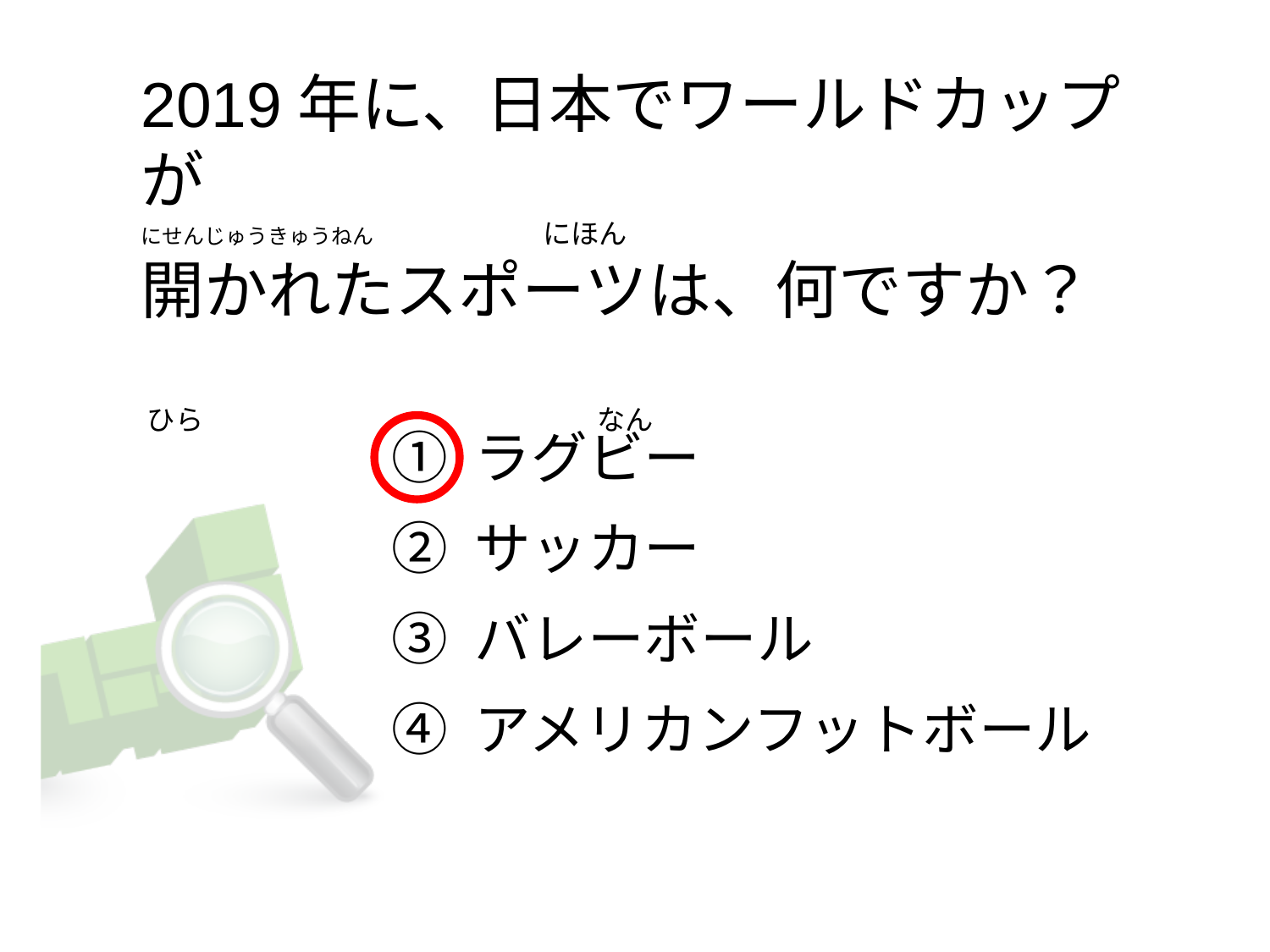

# 2019年に、日本でワールドカップが にせんじゅうきゅうねん　　　　　　　　にほん　      開かれたスポーツは、何ですか？      ひら                                                              なん

① ラグビー
② サッカー
③ バレーボール
④ アメリカンフットボール